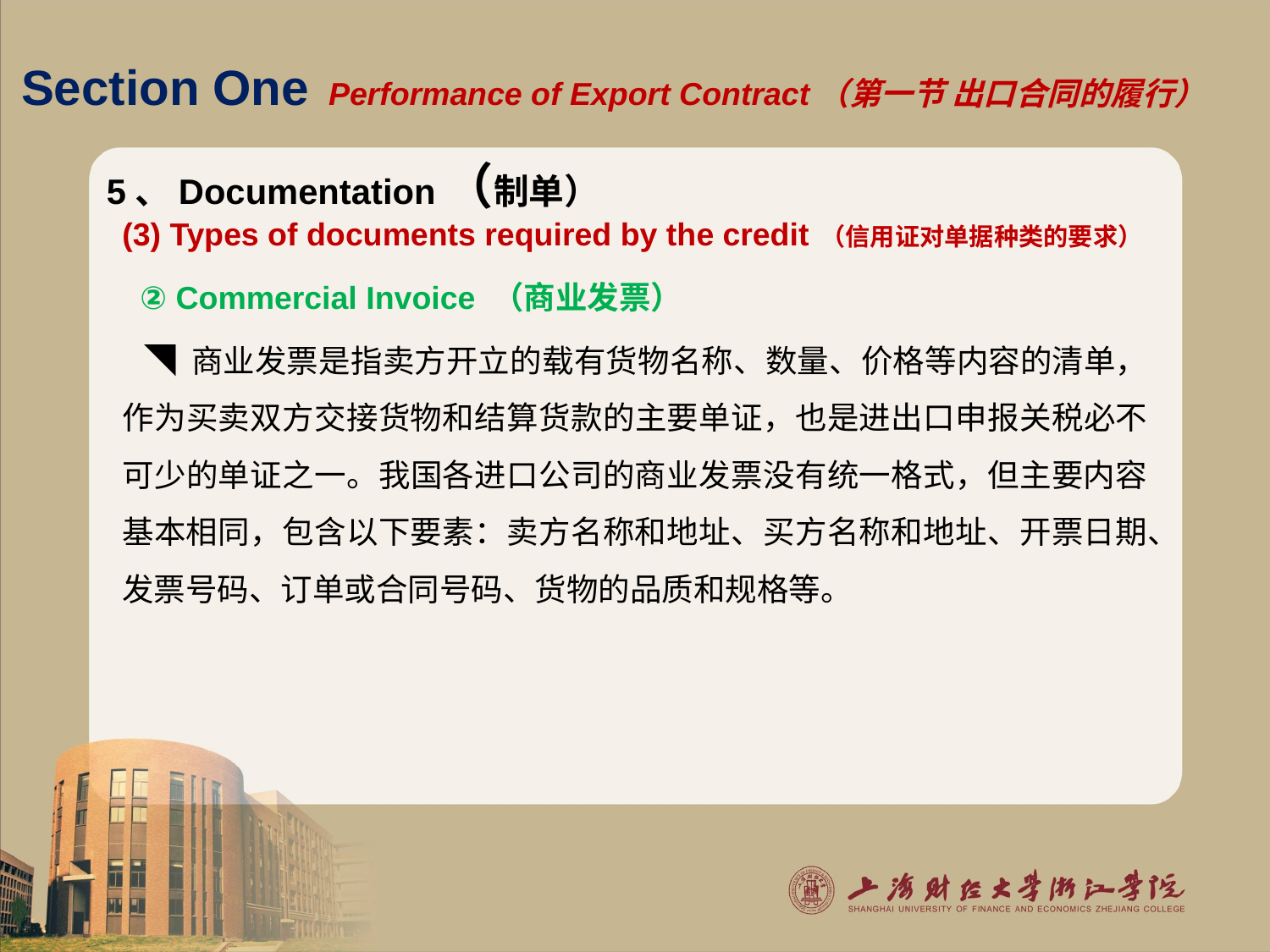

# Section One  Performance of Export Contract（第一节 出口合同的履行）
5、Documentation（制单）
(3) Types of documents required by the credit  （信用证对单据种类的要求）
  ② Commercial Invoice （商业发票）
   ◥ 商业发票是指卖方开立的载有货物名称、数量、价格等内容的清单，作为买卖双方交接货物和结算货款的主要单证，也是进出口申报关税必不可少的单证之一。我国各进口公司的商业发票没有统一格式，但主要内容基本相同，包含以下要素：卖方名称和地址、买方名称和地址、开票日期、发票号码、订单或合同号码、货物的品质和规格等。